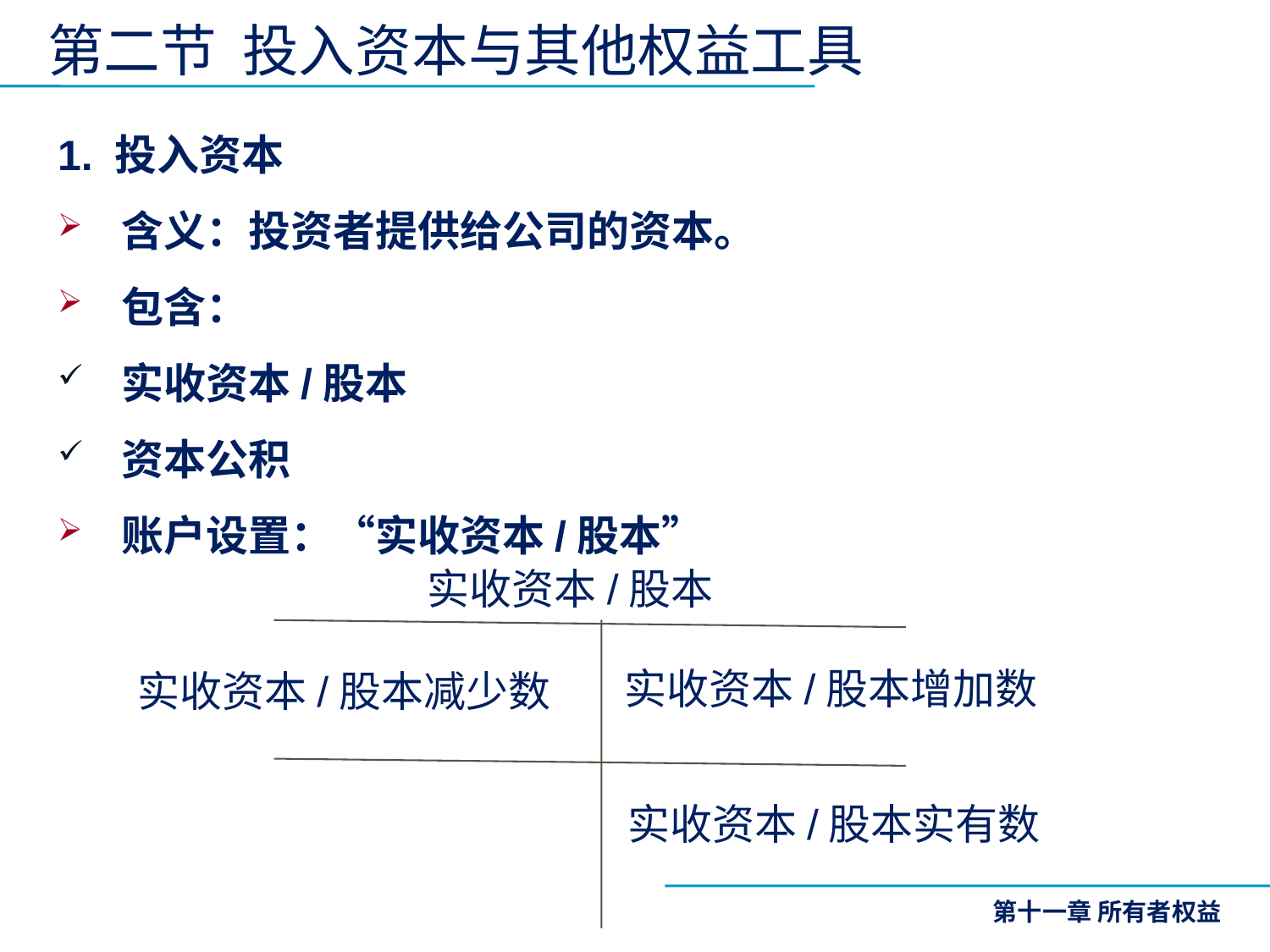

# 第二节  投入资本与其他权益工具
1. 投入资本
含义：投资者提供给公司的资本。
包含：
实收资本/股本
资本公积
账户设置：“实收资本/股本”
实收资本/股本

实收资本/股本增加数
实收资本/股本减少数

实收资本/股本实有数